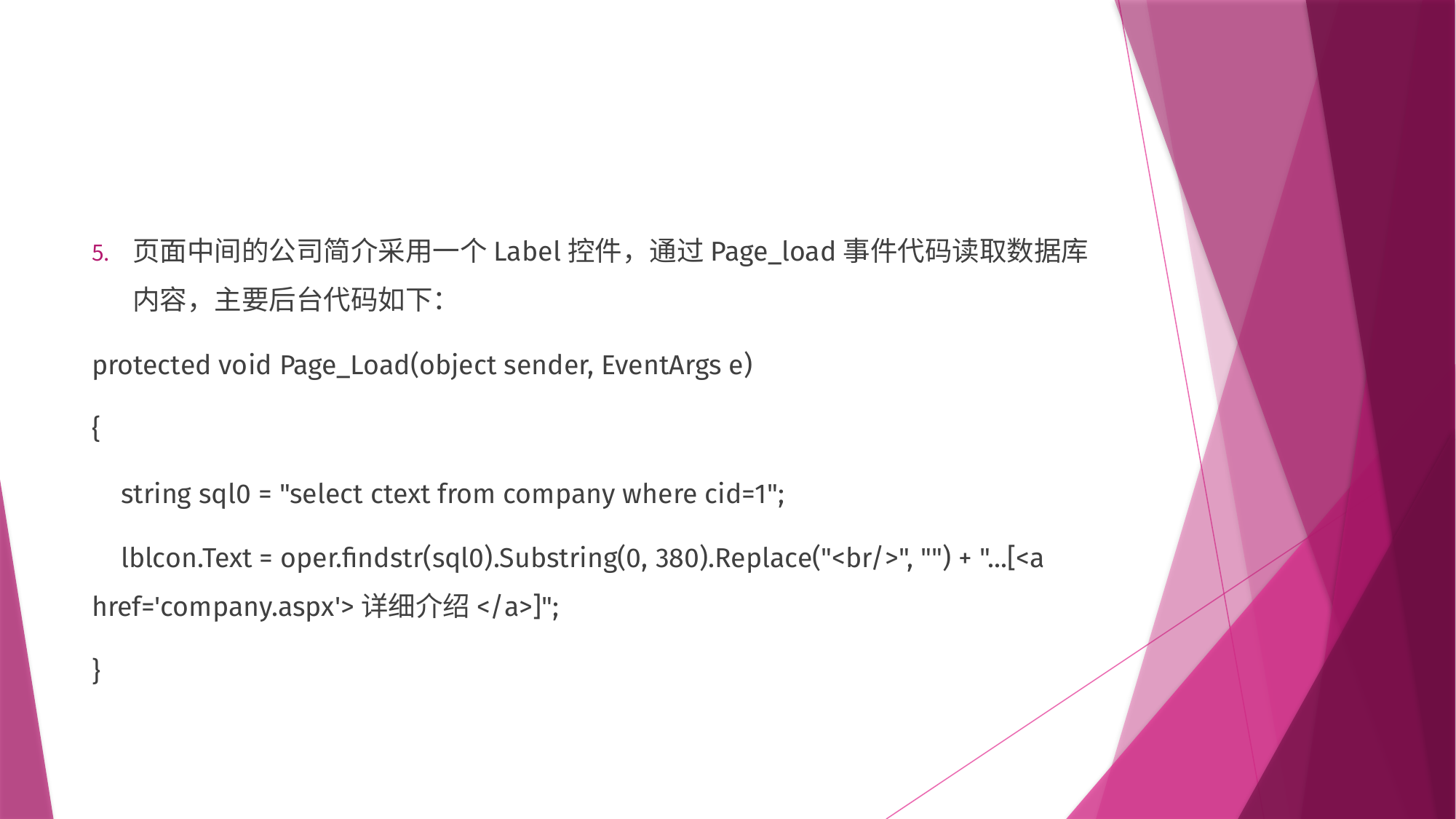

#
页面中间的公司简介采用一个Label控件，通过Page_load事件代码读取数据库内容，主要后台代码如下：
protected void Page_Load(object sender, EventArgs e)
{
    string sql0 = "select ctext from company where cid=1";
    lblcon.Text = oper.findstr(sql0).Substring(0, 380).Replace("<br/>", "") + "...[<a href='company.aspx'>详细介绍</a>]";
}